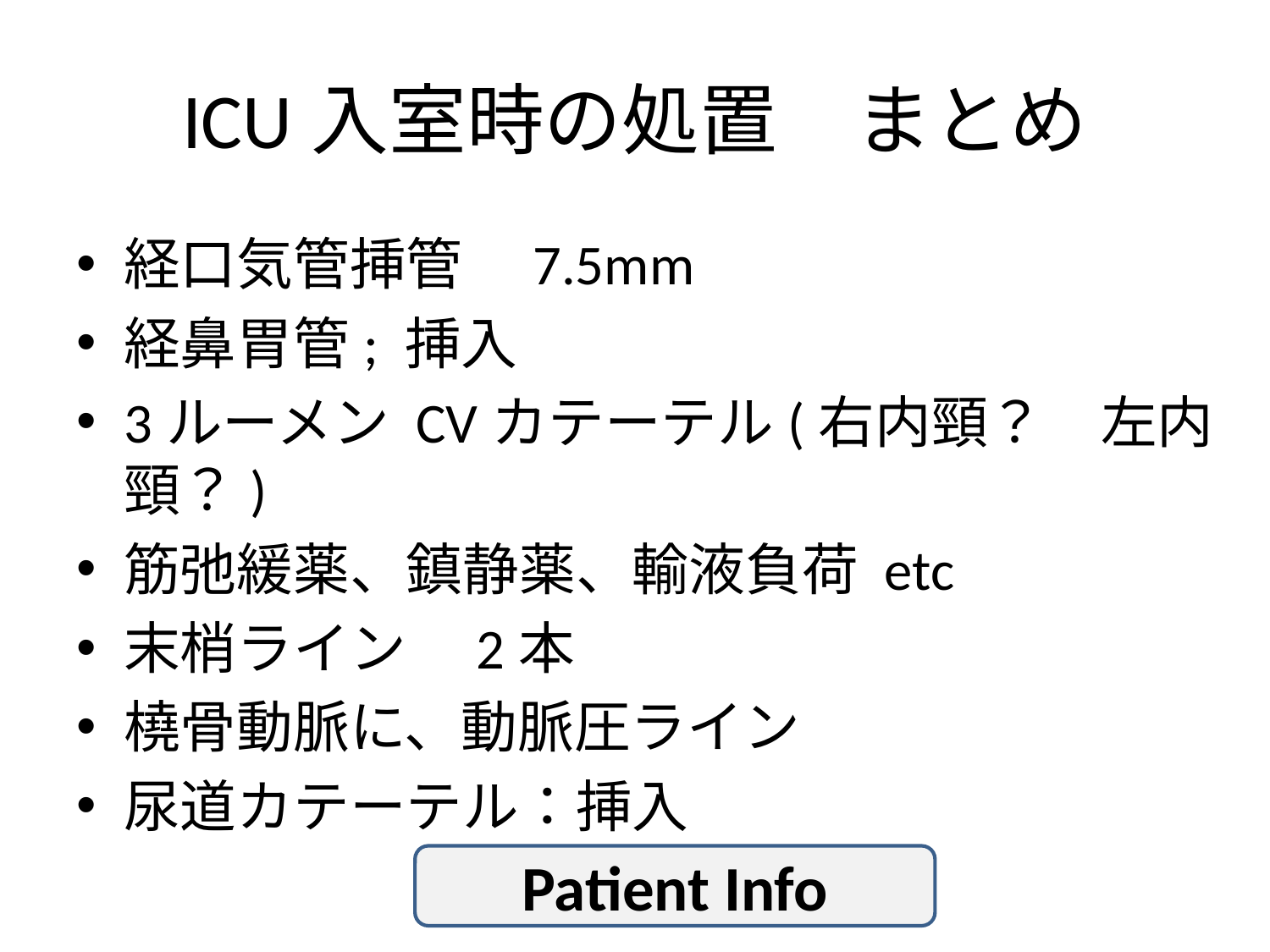

# ICU入室時の処置　まとめ
経口気管挿管　7.5mm
経鼻胃管; 挿入
3ルーメン CVカテーテル(右内頸？　左内頸？)
筋弛緩薬、鎮静薬、輸液負荷 etc
末梢ライン　2本
橈骨動脈に、動脈圧ライン
尿道カテーテル：挿入
Patient Info